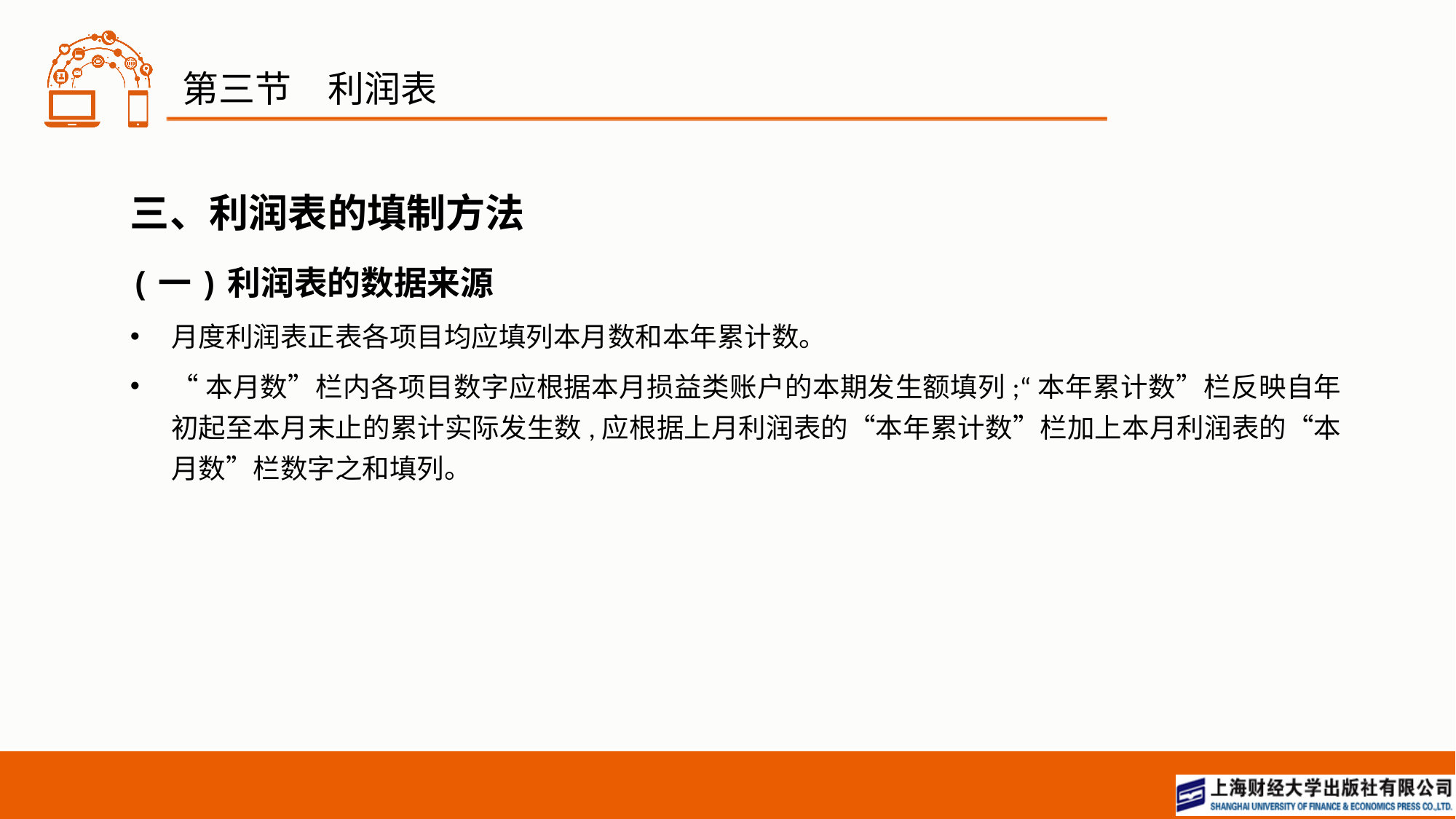

# 第三节　利润表
三、利润表的填制方法
(一)利润表的数据来源
月度利润表正表各项目均应填列本月数和本年累计数。
“本月数”栏内各项目数字应根据本月损益类账户的本期发生额填列;“本年累计数”栏反映自年初起至本月末止的累计实际发生数,应根据上月利润表的“本年累计数”栏加上本月利润表的“本月数”栏数字之和填列。